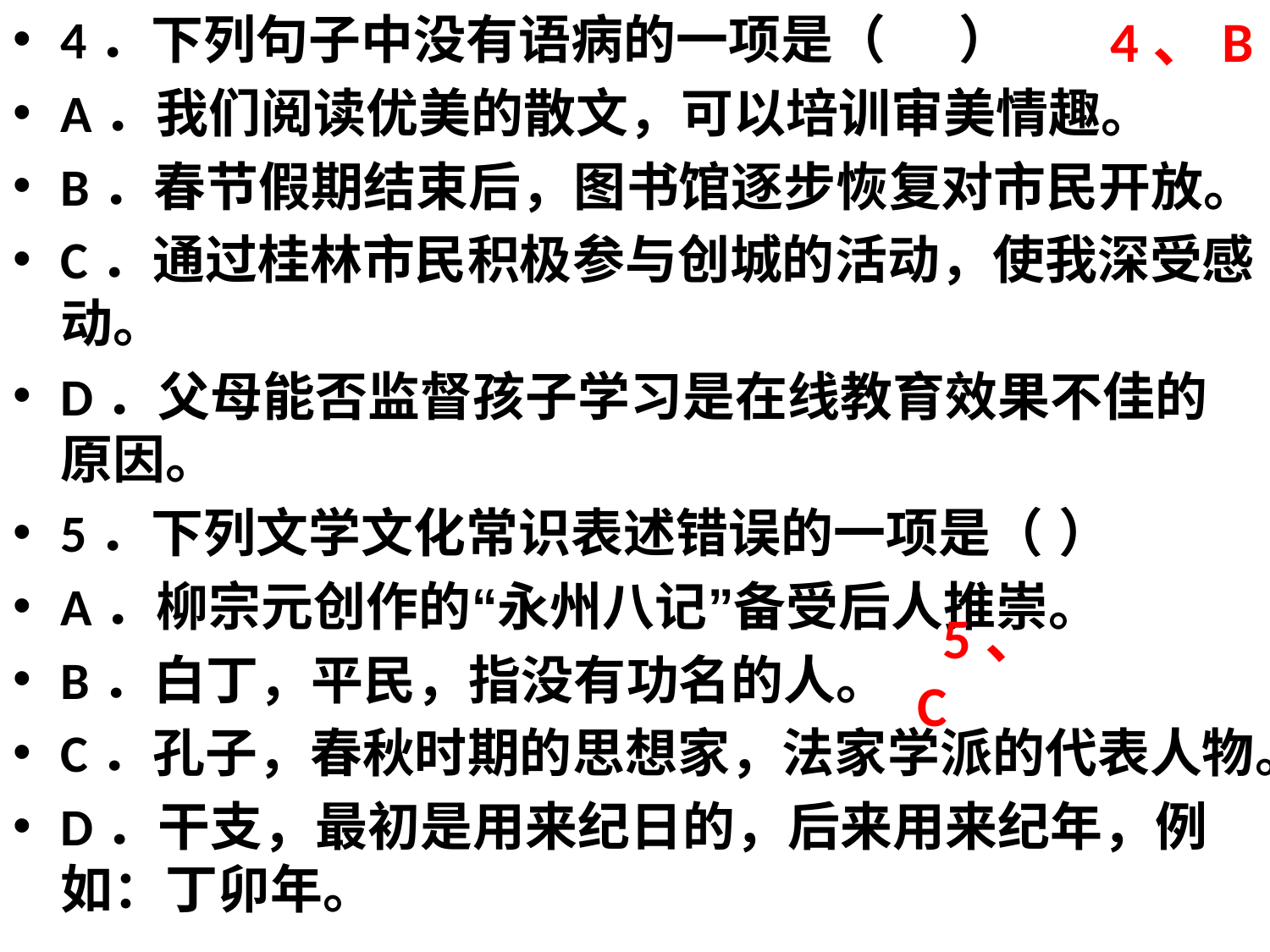

4．下列句子中没有语病的一项是（     ）
A．我们阅读优美的散文，可以培训审美情趣。
B．春节假期结束后，图书馆逐步恢复对市民开放。
C．通过桂林市民积极参与创城的活动，使我深受感动。
D．父母能否监督孩子学习是在线教育效果不佳的原因。
5．下列文学文化常识表述错误的一项是（ ）
A．柳宗元创作的“永州八记”备受后人推崇。
B．白丁，平民，指没有功名的人。
C．孔子，春秋时期的思想家，法家学派的代表人物。
D．干支，最初是用来纪日的，后来用来纪年，例如：丁卯年。

 4、B
  5、C
#